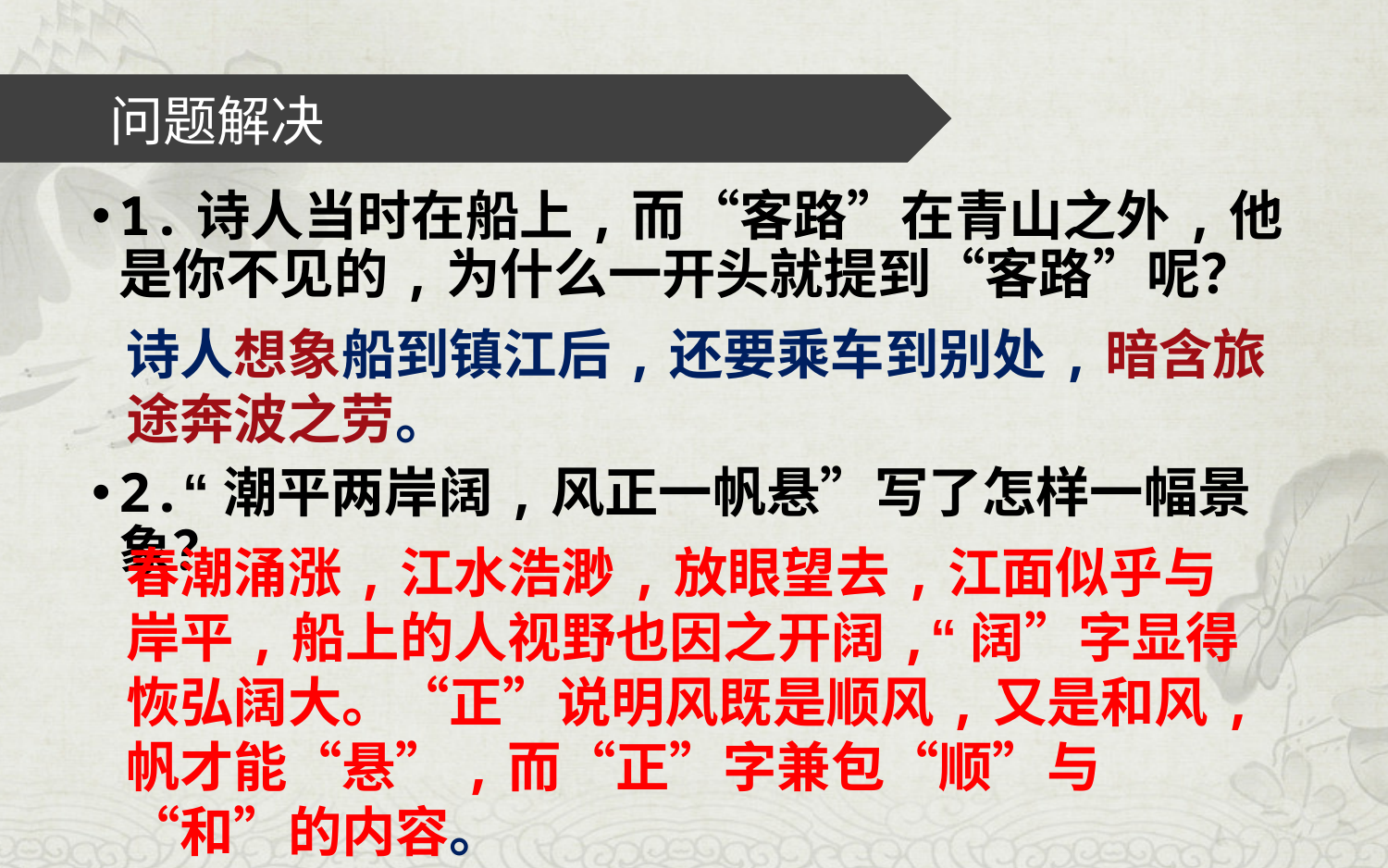

# 问题解决
1.诗人当时在船上,而“客路”在青山之外,他是你不见的,为什么一开头就提到“客路”呢？

2.“潮平两岸阔,风正一帆悬”写了怎样一幅景象？

诗人想象船到镇江后,还要乘车到别处,暗含旅途奔波之劳。
春潮涌涨,江水浩渺,放眼望去,江面似乎与岸平,船上的人视野也因之开阔,“阔”字显得恢弘阔大。“正”说明风既是顺风,又是和风,帆才能“悬”,而“正”字兼包“顺”与“和”的内容。